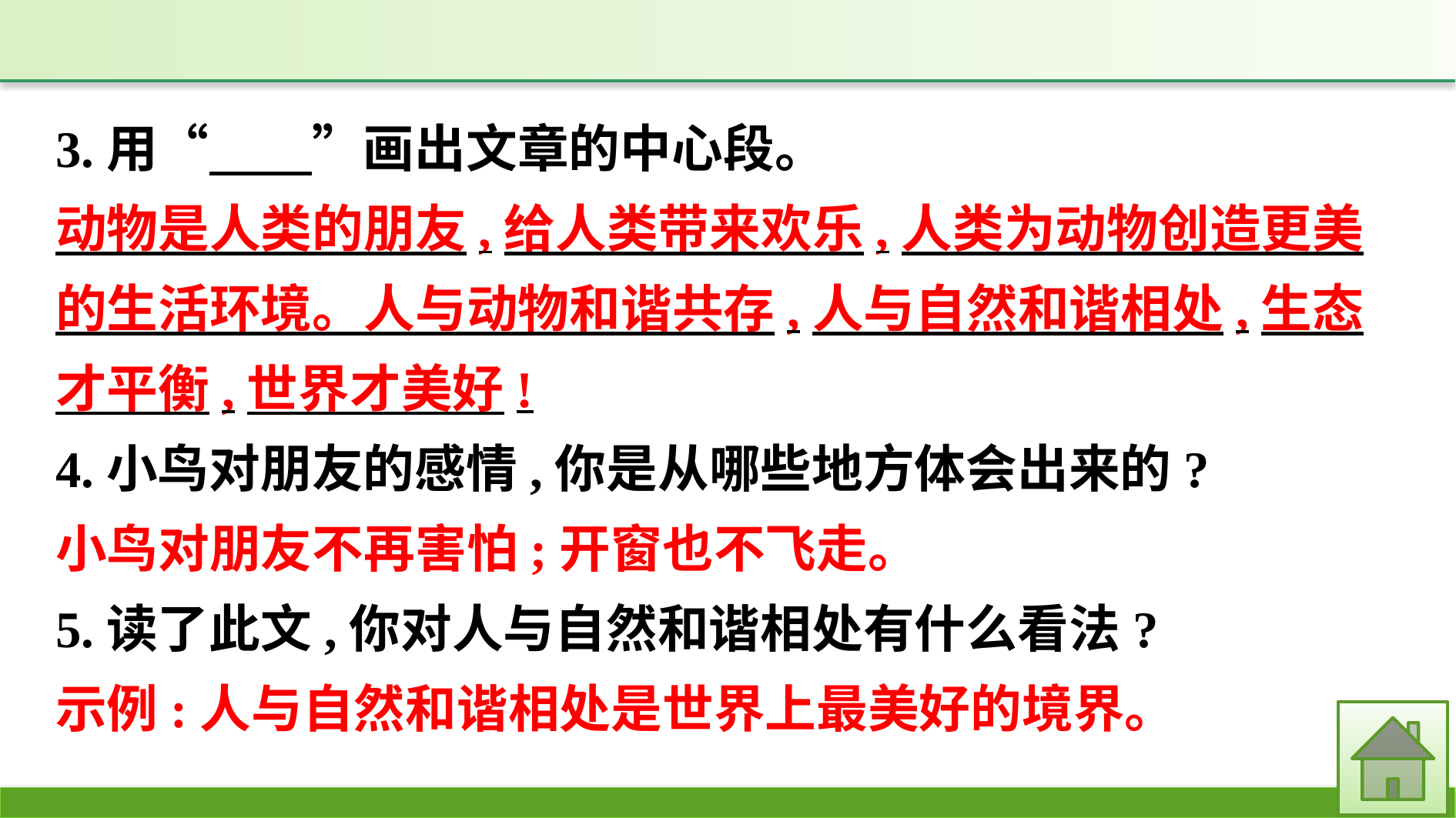

3.用“　　”画出文章的中心段。
动物是人类的朋友,给人类带来欢乐,人类为动物创造更美的生活环境。人与动物和谐共存,人与自然和谐相处,生态才平衡,世界才美好!
4.小鸟对朋友的感情,你是从哪些地方体会出来的?
小鸟对朋友不再害怕;开窗也不飞走。
5.读了此文,你对人与自然和谐相处有什么看法?
示例:人与自然和谐相处是世界上最美好的境界。